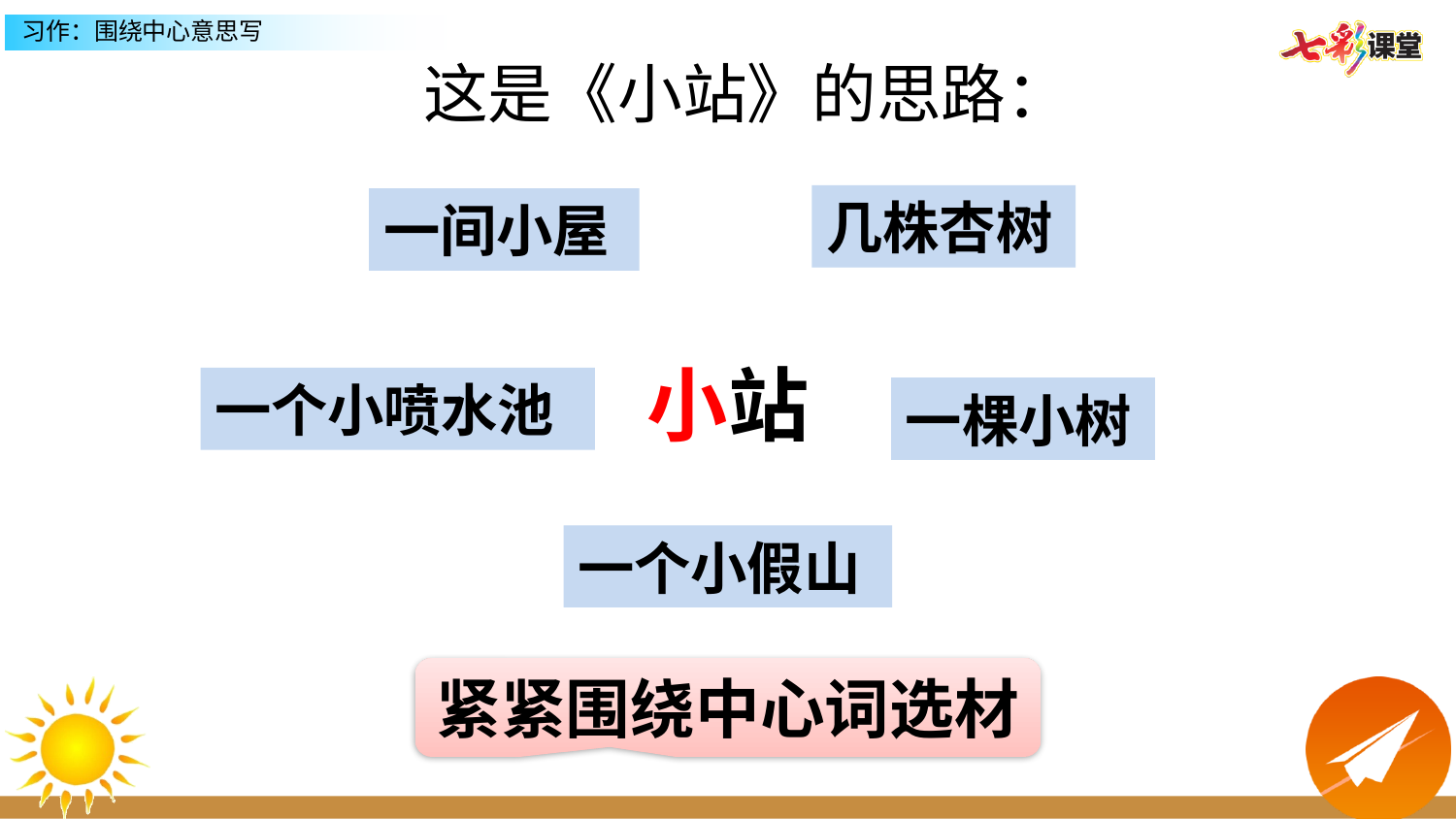

这是《小站》的思路：
几株杏树
一间小屋
小站
一个小喷水池
一棵小树
一个小假山
紧紧围绕中心词选材